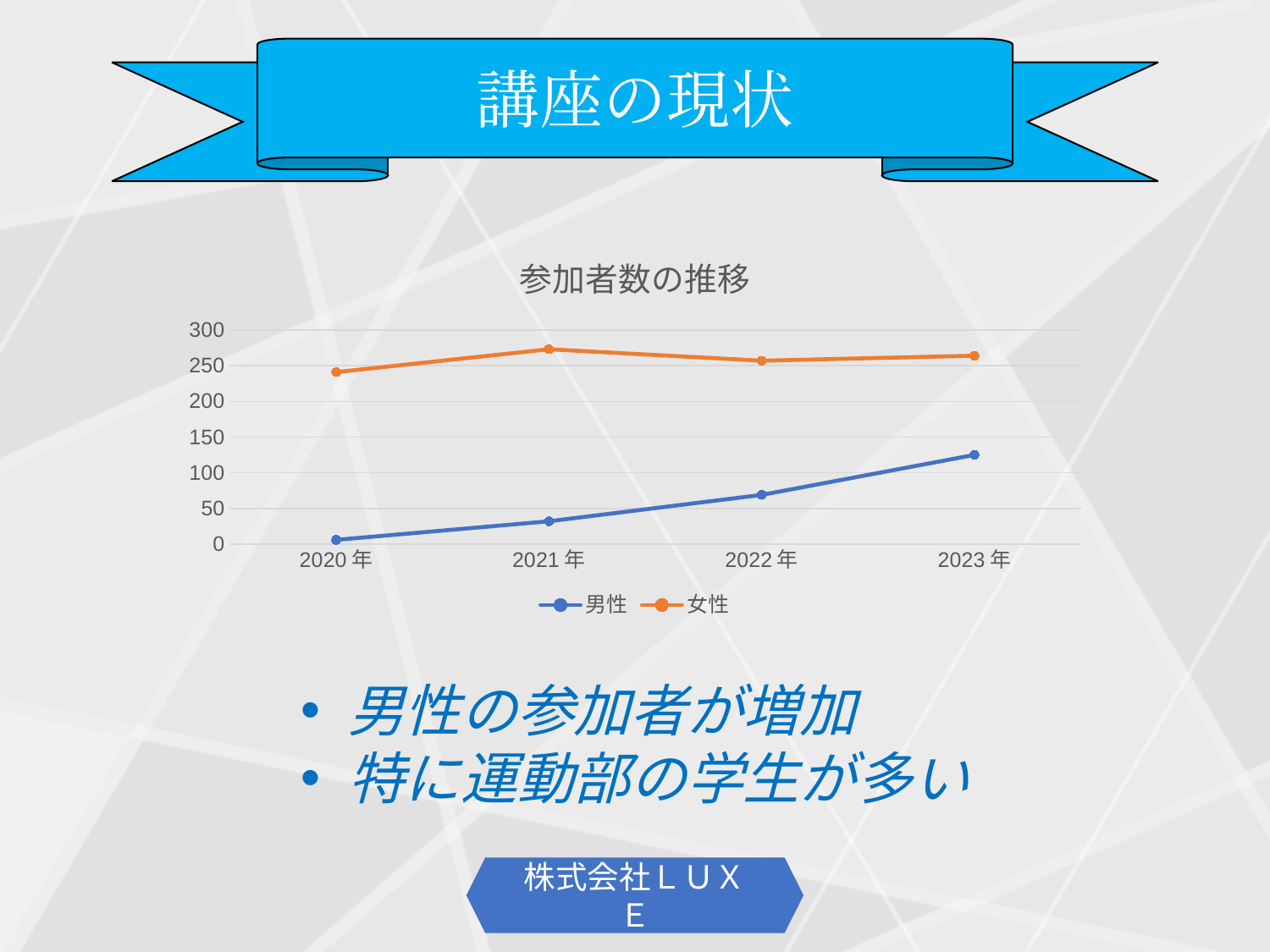

講座の現状

### Chart: 参加者数の推移

| Category | 男性 | 女性 |
|---|---|---|
| 2020年 | 6.0 | 241.0 |
| 2021年 | 32.0 | 273.0 |
| 2022年 | 69.0 | 257.0 |
| 2023年 | 125.0 | 264.0 |
男性の参加者が増加
特に運動部の学生が多い